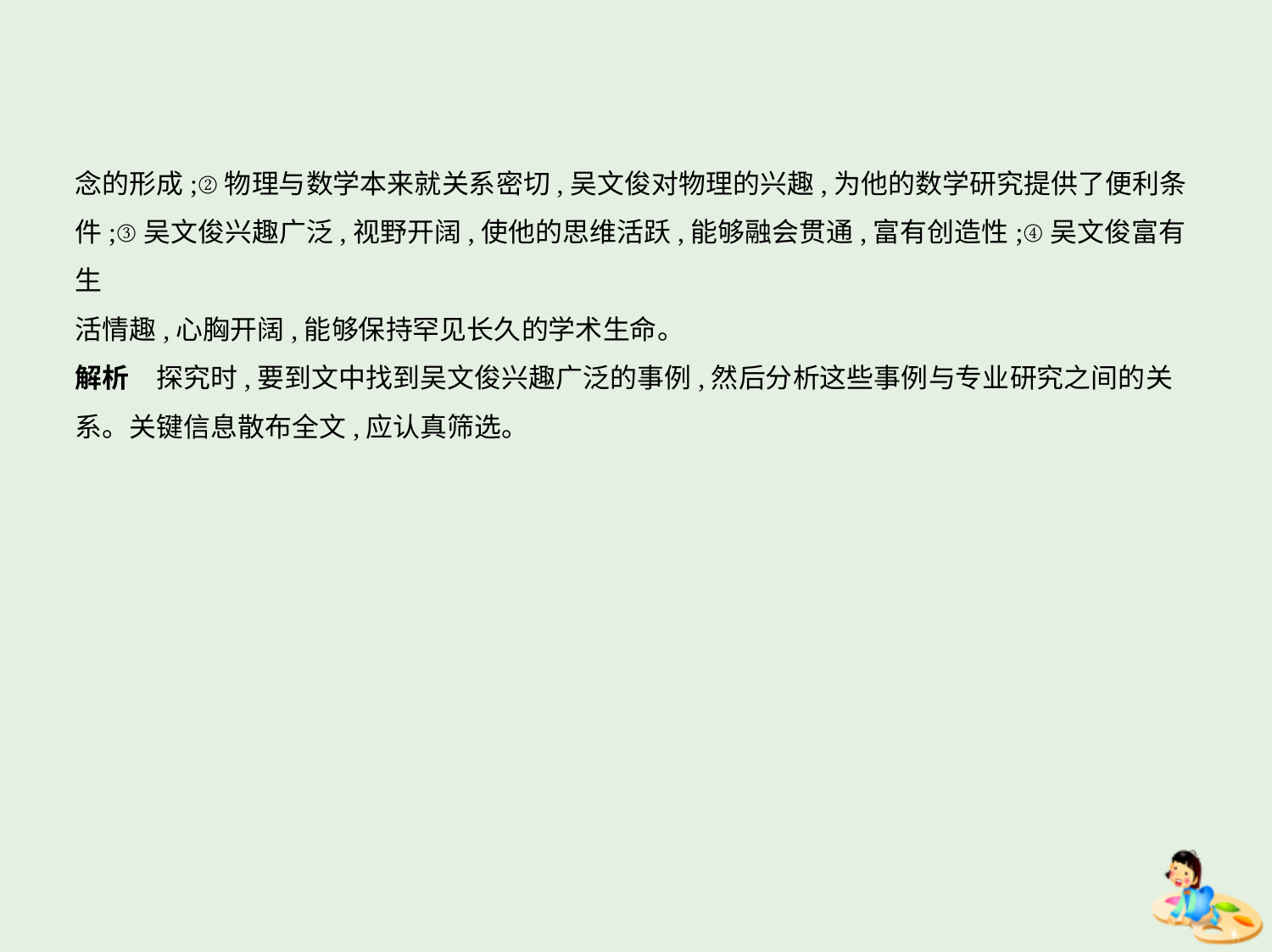

念的形成;②物理与数学本来就关系密切,吴文俊对物理的兴趣,为他的数学研究提供了便利条
件;③吴文俊兴趣广泛,视野开阔,使他的思维活跃,能够融会贯通,富有创造性;④吴文俊富有生
活情趣,心胸开阔,能够保持罕见长久的学术生命。
解析　探究时,要到文中找到吴文俊兴趣广泛的事例,然后分析这些事例与专业研究之间的关
系。关键信息散布全文,应认真筛选。